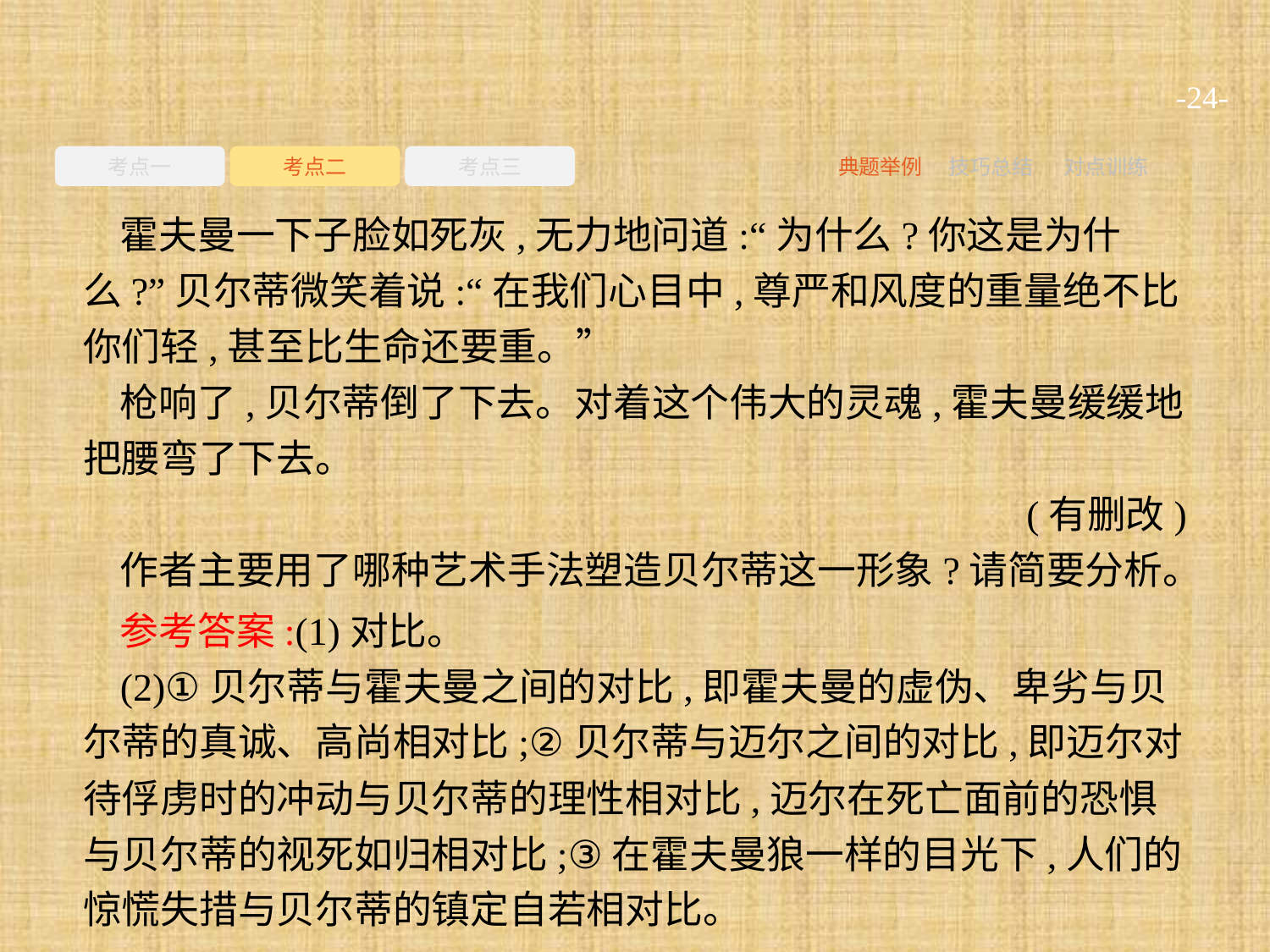

-24-
考点一
考点二
考点三
典题举例
技巧总结
对点训练
霍夫曼一下子脸如死灰,无力地问道:“为什么?你这是为什么?”贝尔蒂微笑着说:“在我们心目中,尊严和风度的重量绝不比你们轻,甚至比生命还要重。”
枪响了,贝尔蒂倒了下去。对着这个伟大的灵魂,霍夫曼缓缓地把腰弯了下去。
(有删改)
作者主要用了哪种艺术手法塑造贝尔蒂这一形象?请简要分析。
参考答案:(1)对比。
(2)①贝尔蒂与霍夫曼之间的对比,即霍夫曼的虚伪、卑劣与贝尔蒂的真诚、高尚相对比;②贝尔蒂与迈尔之间的对比,即迈尔对待俘虏时的冲动与贝尔蒂的理性相对比,迈尔在死亡面前的恐惧与贝尔蒂的视死如归相对比;③在霍夫曼狼一样的目光下,人们的惊慌失措与贝尔蒂的镇定自若相对比。